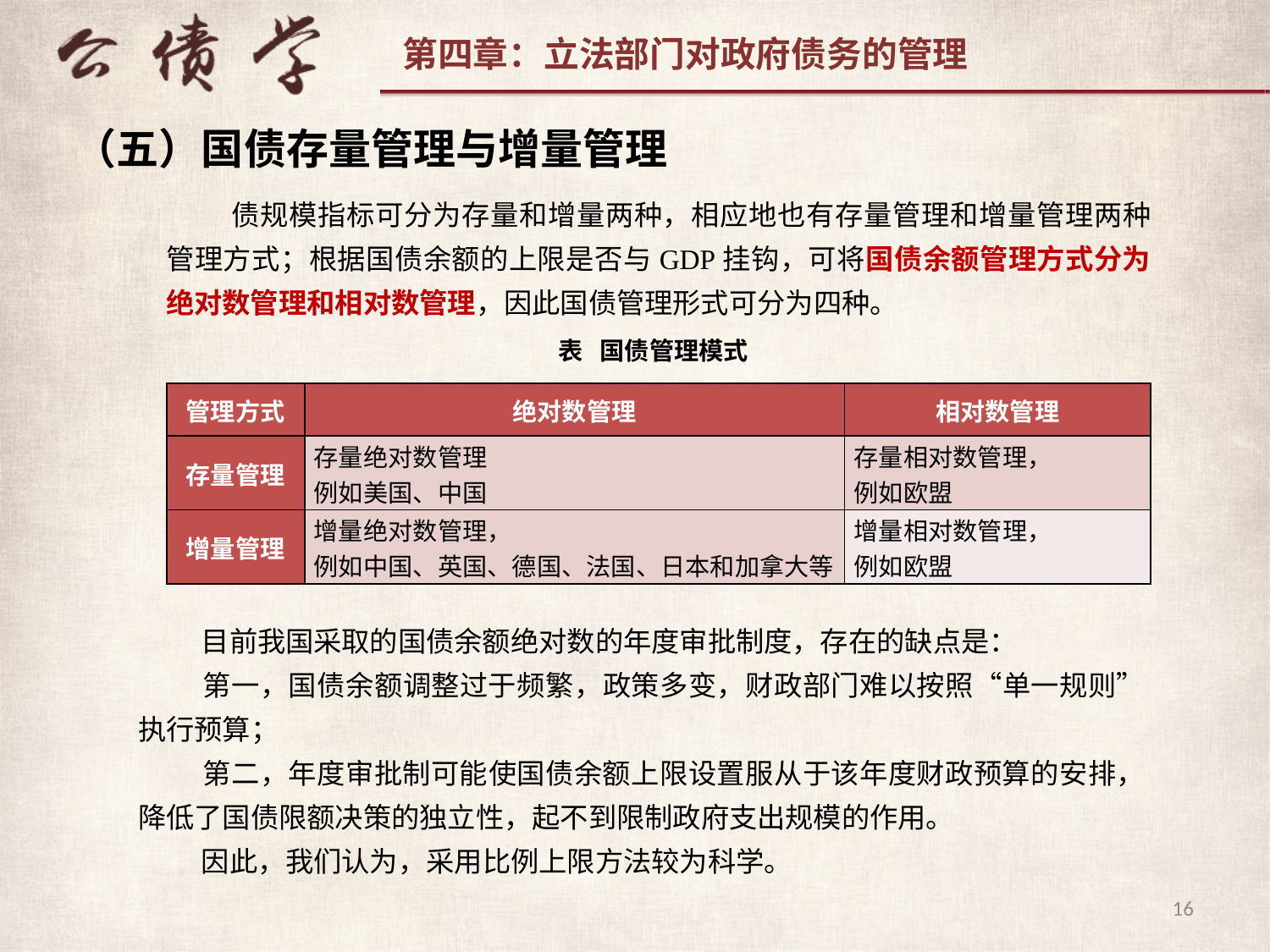

（五）国债存量管理与增量管理
   债规模指标可分为存量和增量两种，相应地也有存量管理和增量管理两种管理方式；根据国债余额的上限是否与GDP挂钩，可将国债余额管理方式分为绝对数管理和相对数管理，因此国债管理形式可分为四种。
表   国债管理模式
| 管理方式 | 绝对数管理 | 相对数管理 |
| --- | --- | --- |
| 存量管理 | 存量绝对数管理 例如美国、中国 | 存量相对数管理， 例如欧盟 |
| 增量管理 | 增量绝对数管理， 例如中国、英国、德国、法国、日本和加拿大等 | 增量相对数管理， 例如欧盟 |
   目前我国采取的国债余额绝对数的年度审批制度，存在的缺点是：
   第一，国债余额调整过于频繁，政策多变，财政部门难以按照“单一规则”执行预算；
   第二，年度审批制可能使国债余额上限设置服从于该年度财政预算的安排，降低了国债限额决策的独立性，起不到限制政府支出规模的作用。
   因此，我们认为，采用比例上限方法较为科学。
16